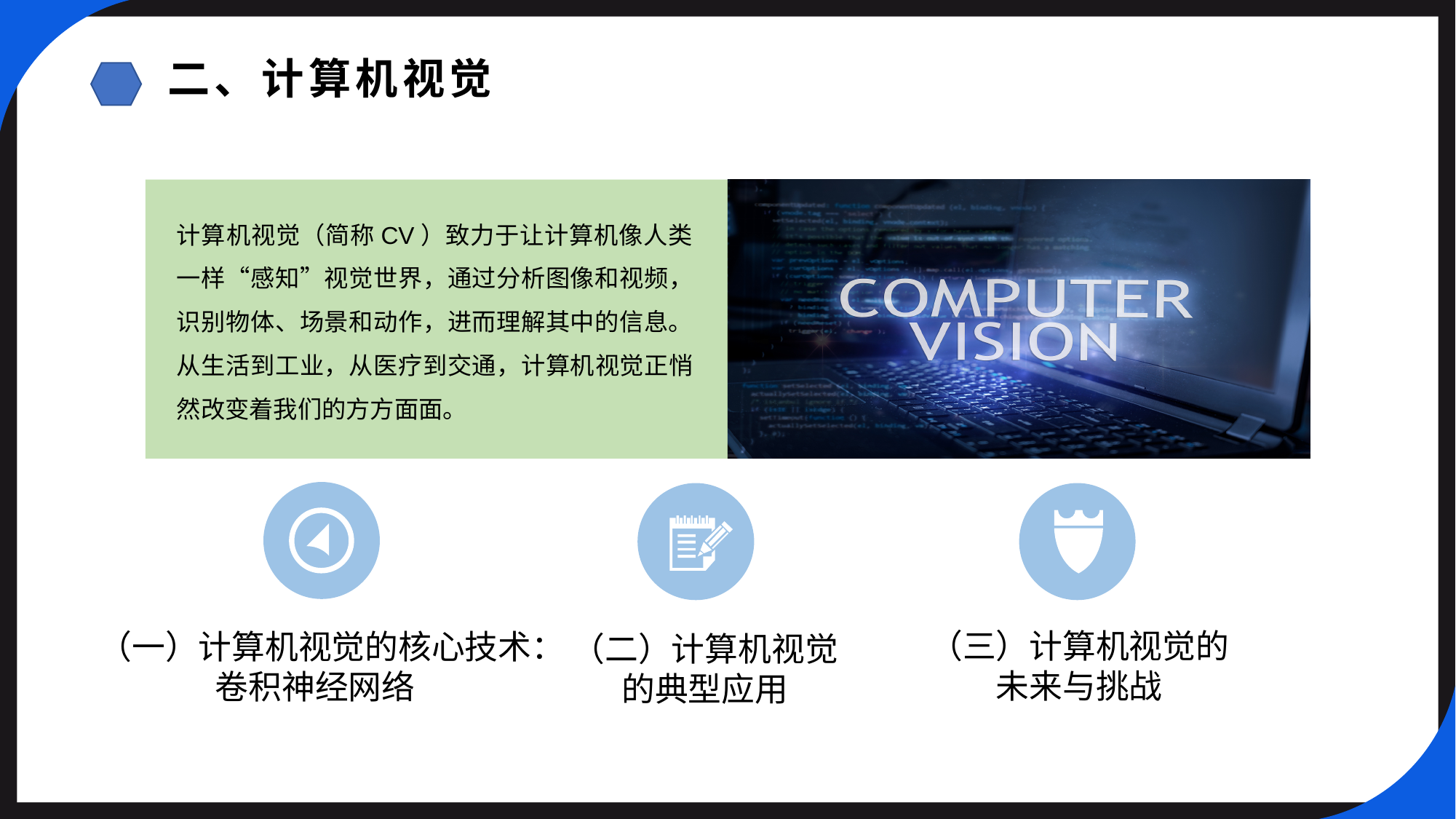

二、计算机视觉

计算机视觉（简称CV）致力于让计算机像人类一样“感知”视觉世界，通过分析图像和视频，识别物体、场景和动作，进而理解其中的信息。从生活到工业，从医疗到交通，计算机视觉正悄然改变着我们的方方面面。

（三）计算机视觉的未来与挑战
（一）计算机视觉的核心技术：卷积神经网络
（二）计算机视觉的典型应用